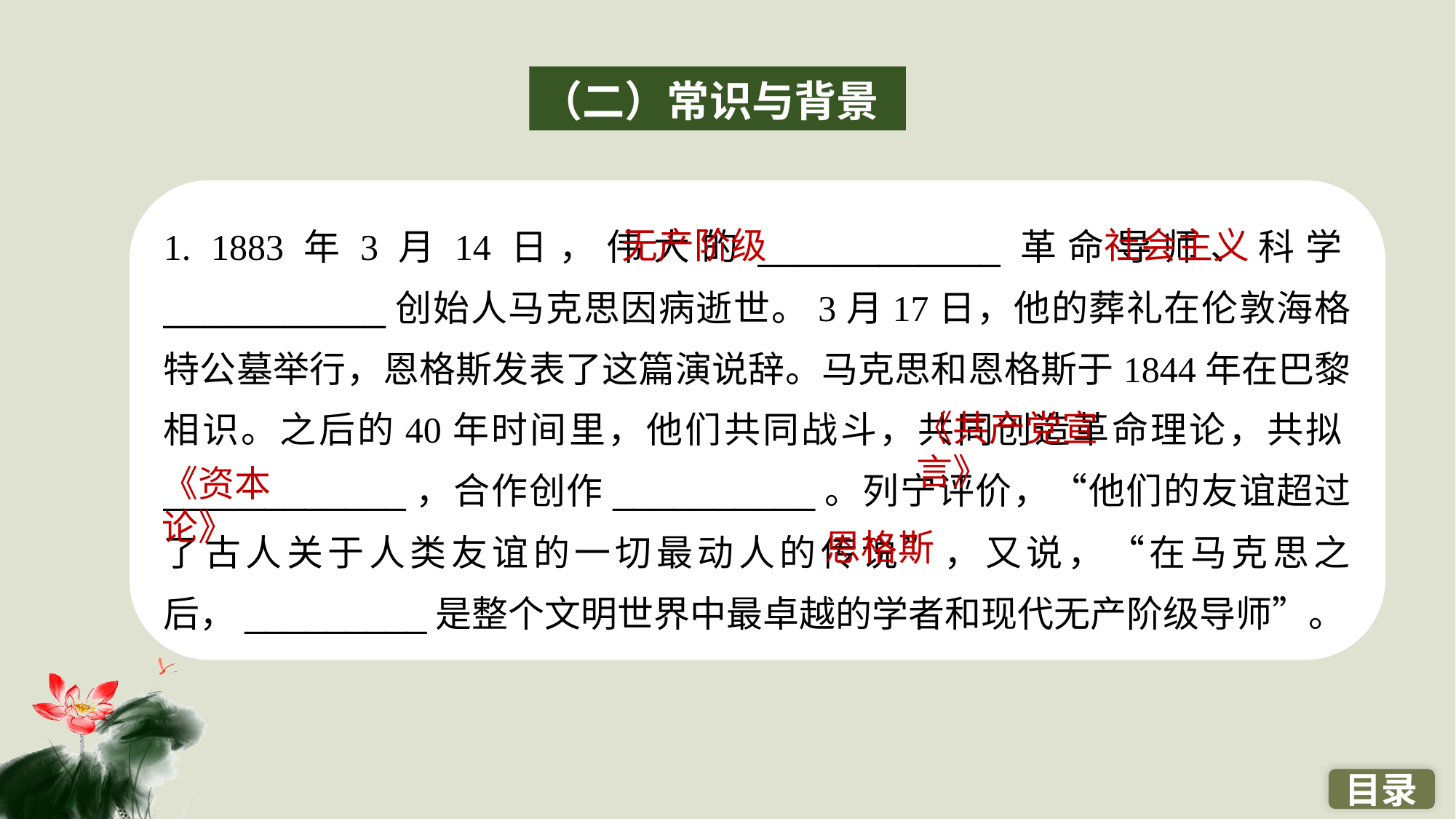

（二）常识与背景
1. 1883年3月14日，伟大的____________革命导师、科学___________创始人马克思因病逝世。3月17日，他的葬礼在伦敦海格特公墓举行，恩格斯发表了这篇演说辞。马克思和恩格斯于1844年在巴黎相识。之后的40年时间里，他们共同战斗，共同创造革命理论，共拟____________，合作创作__________。列宁评价，“他们的友谊超过了古人关于人类友谊的一切最动人的传说”，又说，“在马克思之后，_________是整个文明世界中最卓越的学者和现代无产阶级导师”。
无产阶级
社会主义
《共产党宣言》
《资本论》
恩格斯